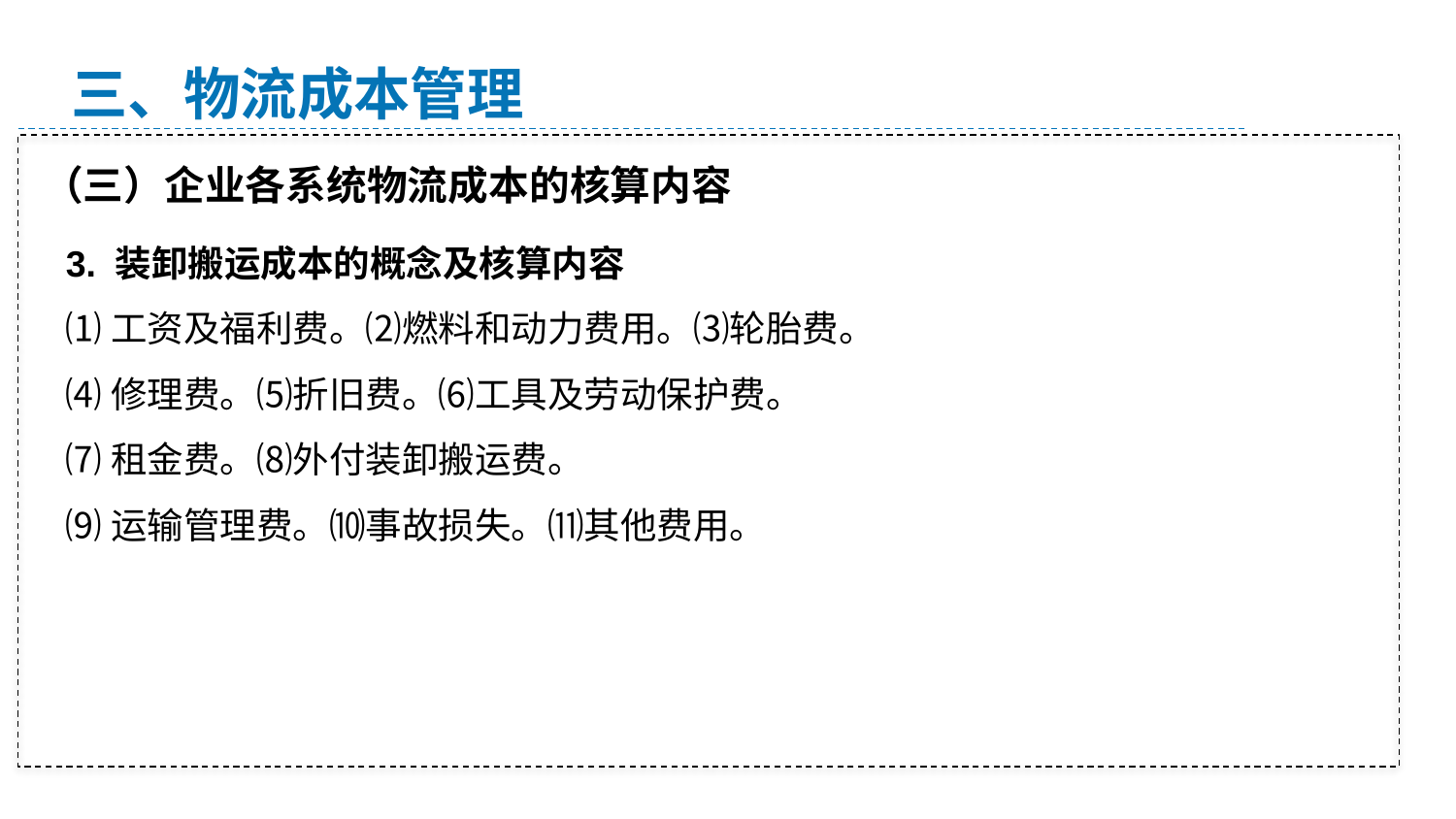

三、物流成本管理
（三）企业各系统物流成本的核算内容

3. 装卸搬运成本的概念及核算内容
⑴工资及福利费。⑵燃料和动力费用。⑶轮胎费。
⑷修理费。⑸折旧费。⑹工具及劳动保护费。
⑺租金费。⑻外付装卸搬运费。
⑼运输管理费。⑽事故损失。⑾其他费用。